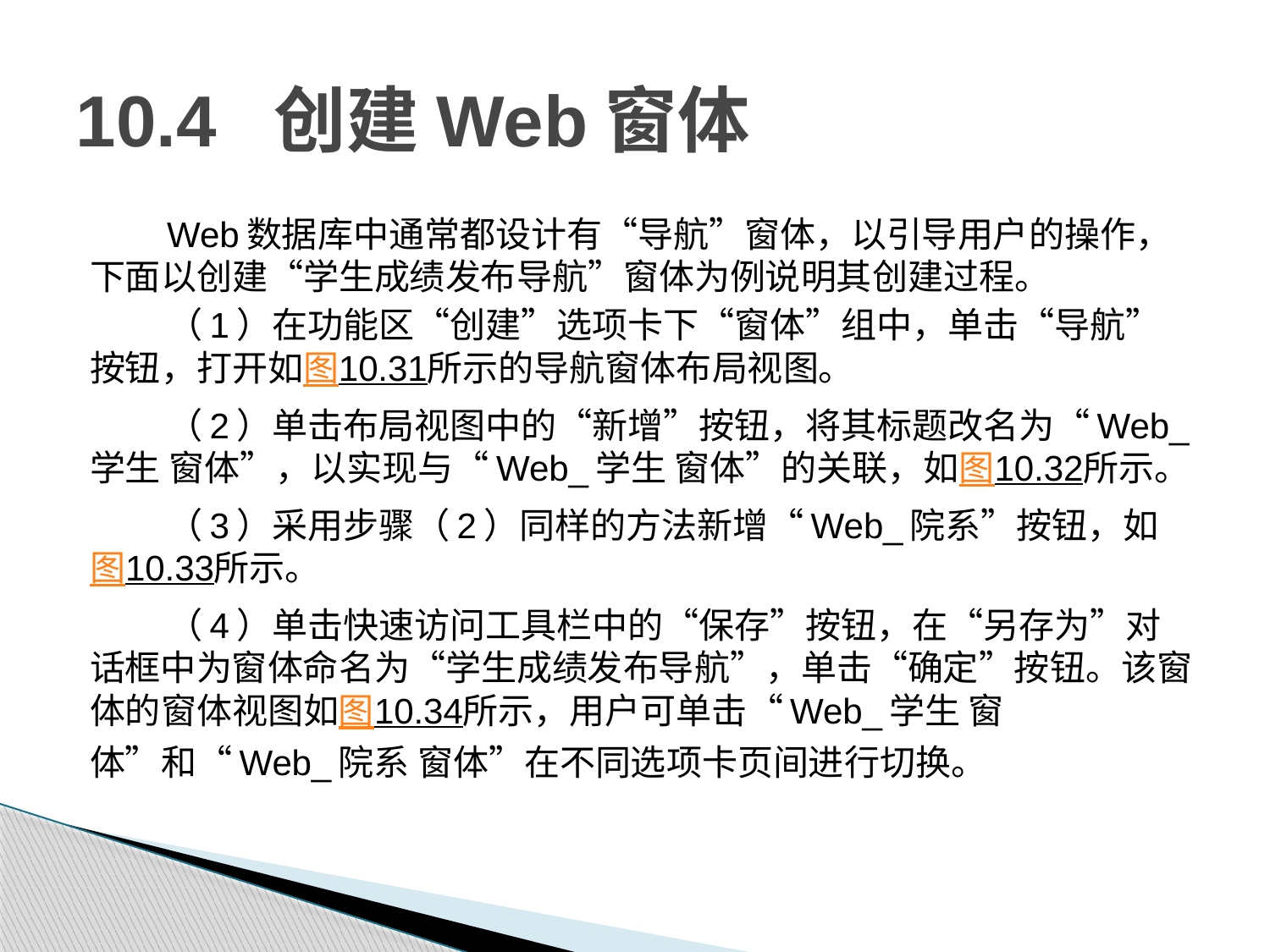

# 10.4  创建Web窗体
Web数据库中通常都设计有“导航”窗体，以引导用户的操作，下面以创建“学生成绩发布导航”窗体为例说明其创建过程。
（1）在功能区“创建”选项卡下“窗体”组中，单击“导航”按钮，打开如图10.31所示的导航窗体布局视图。
（2）单击布局视图中的“新增”按钮，将其标题改名为“Web_学生 窗体”，以实现与“Web_学生 窗体”的关联，如图10.32所示。
（3）采用步骤（2）同样的方法新增“Web_院系”按钮，如图10.33所示。
（4）单击快速访问工具栏中的“保存”按钮，在“另存为”对话框中为窗体命名为“学生成绩发布导航”，单击“确定”按钮。该窗体的窗体视图如图10.34所示，用户可单击“Web_学生 窗体”和“Web_院系 窗体”在不同选项卡页间进行切换。